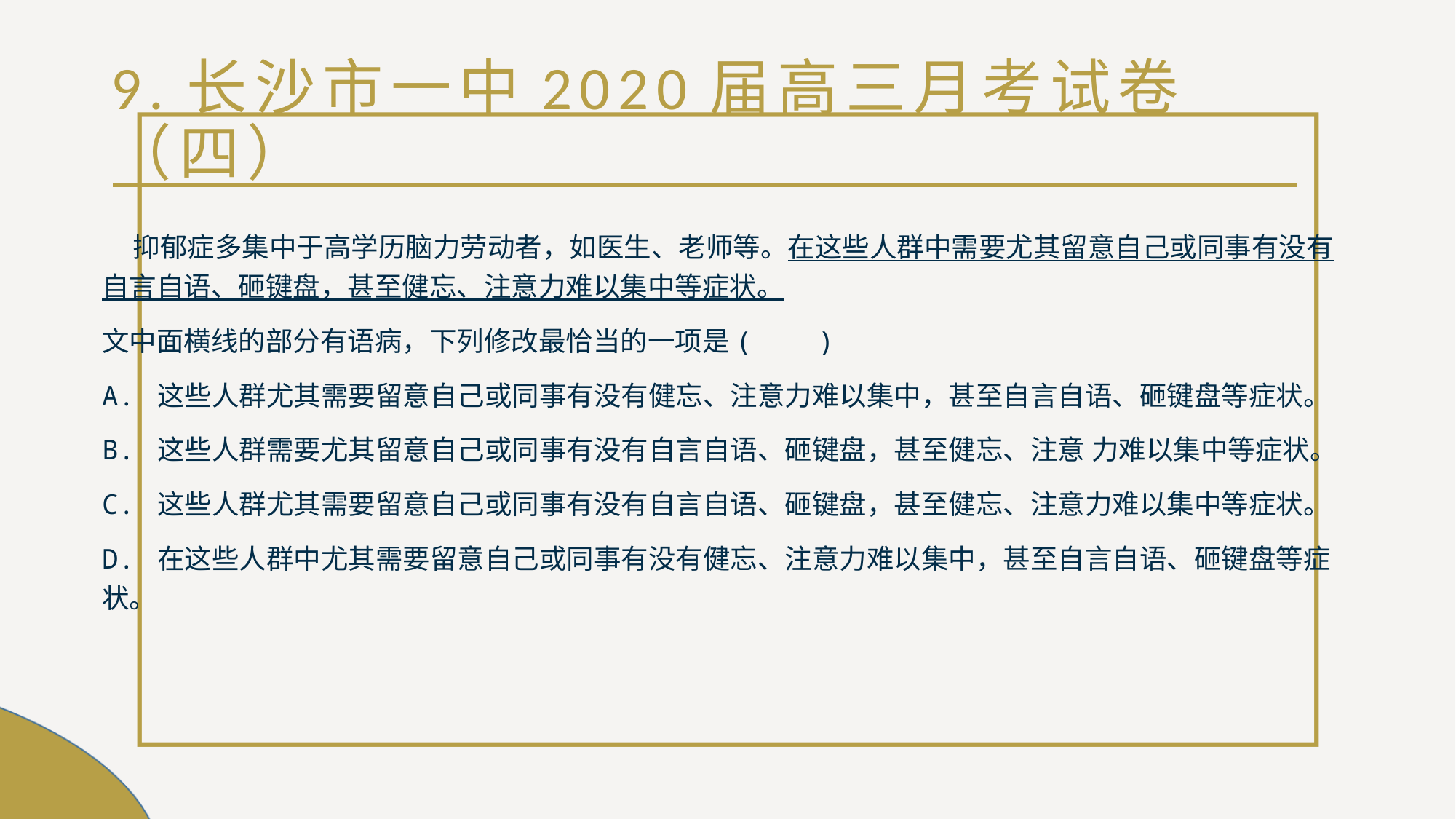

# 9.长沙市一中2020届高三月考试卷（四）
    抑郁症多集中于高学历脑力劳动者，如医生、老师等。在这些人群中需要尤其留意自己或同事有没有自言自语、砸键盘，甚至健忘、注意力难以集中等症状。
文中面横线的部分有语病，下列修改最恰当的一项是(    )
A. 这些人群尤其需要留意自己或同事有没有健忘、注意力难以集中，甚至自言自语、砸键盘等症状。
B. 这些人群需要尤其留意自己或同事有没有自言自语、砸键盘，甚至健忘、注意 力难以集中等症状。
C. 这些人群尤其需要留意自己或同事有没有自言自语、砸键盘，甚至健忘、注意力难以集中等症状。
D. 在这些人群中尤其需要留意自己或同事有没有健忘、注意力难以集中，甚至自言自语、砸键盘等症状。